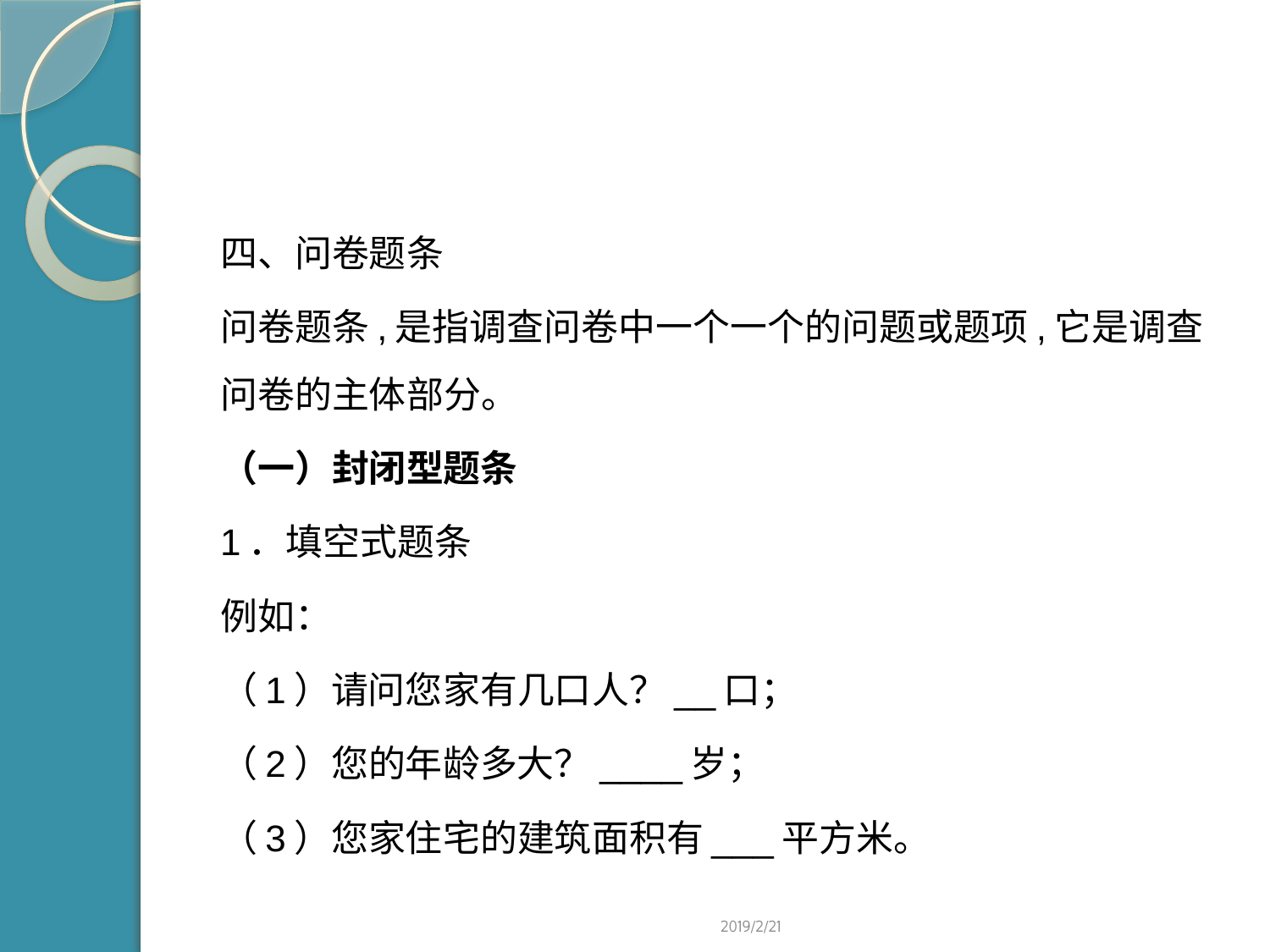

#
四、问卷题条
问卷题条,是指调查问卷中一个一个的问题或题项,它是调查问卷的主体部分。
（一）封闭型题条
1．填空式题条
例如：
（1）请问您家有几口人？__口；
（2）您的年龄多大？____岁；
（3）您家住宅的建筑面积有___平方米。
2019/2/21